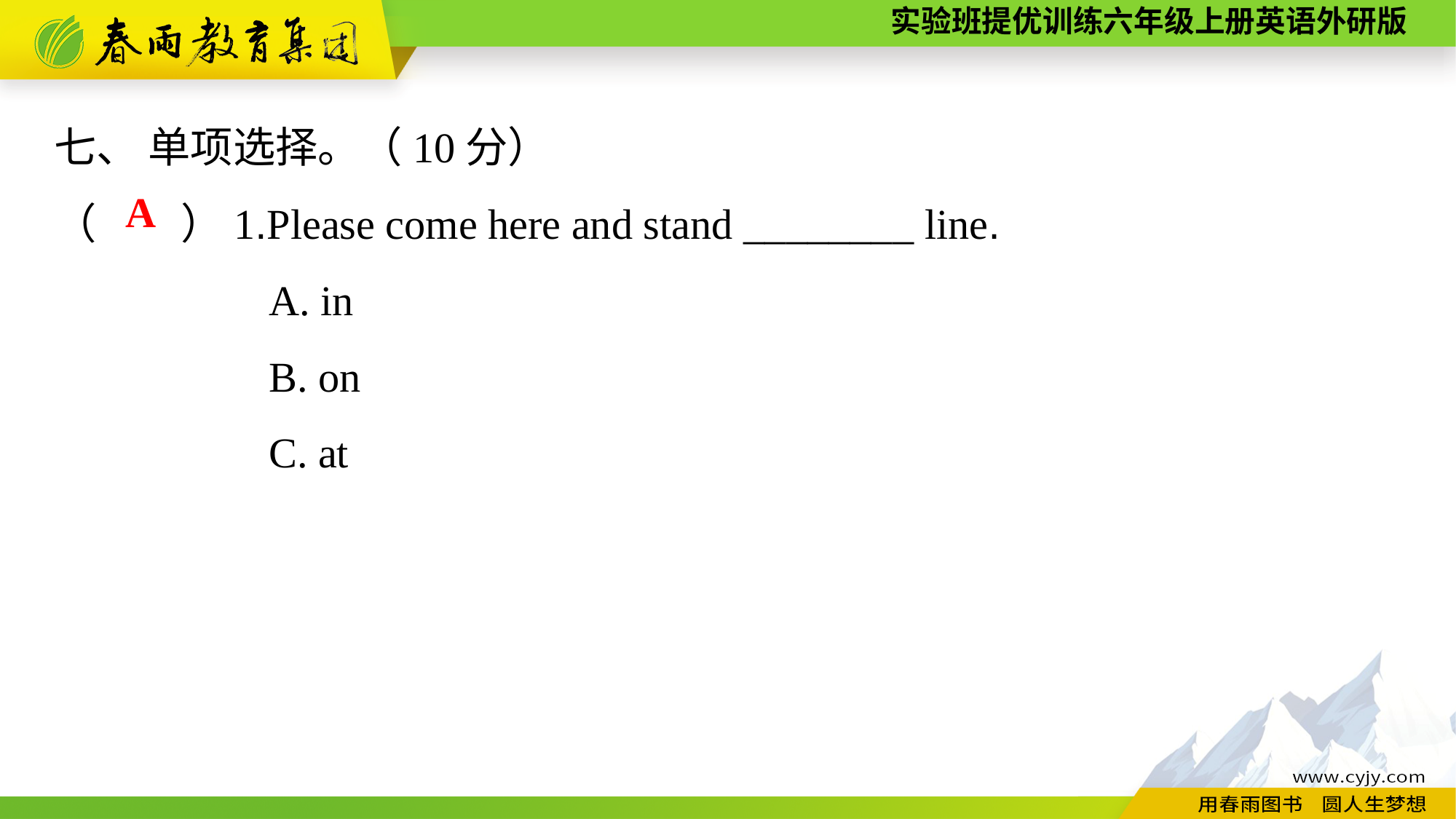

七、 单项选择。（10分）
（　　）1.Please come here and stand ________ line.
A. in
B. on
C. at
A